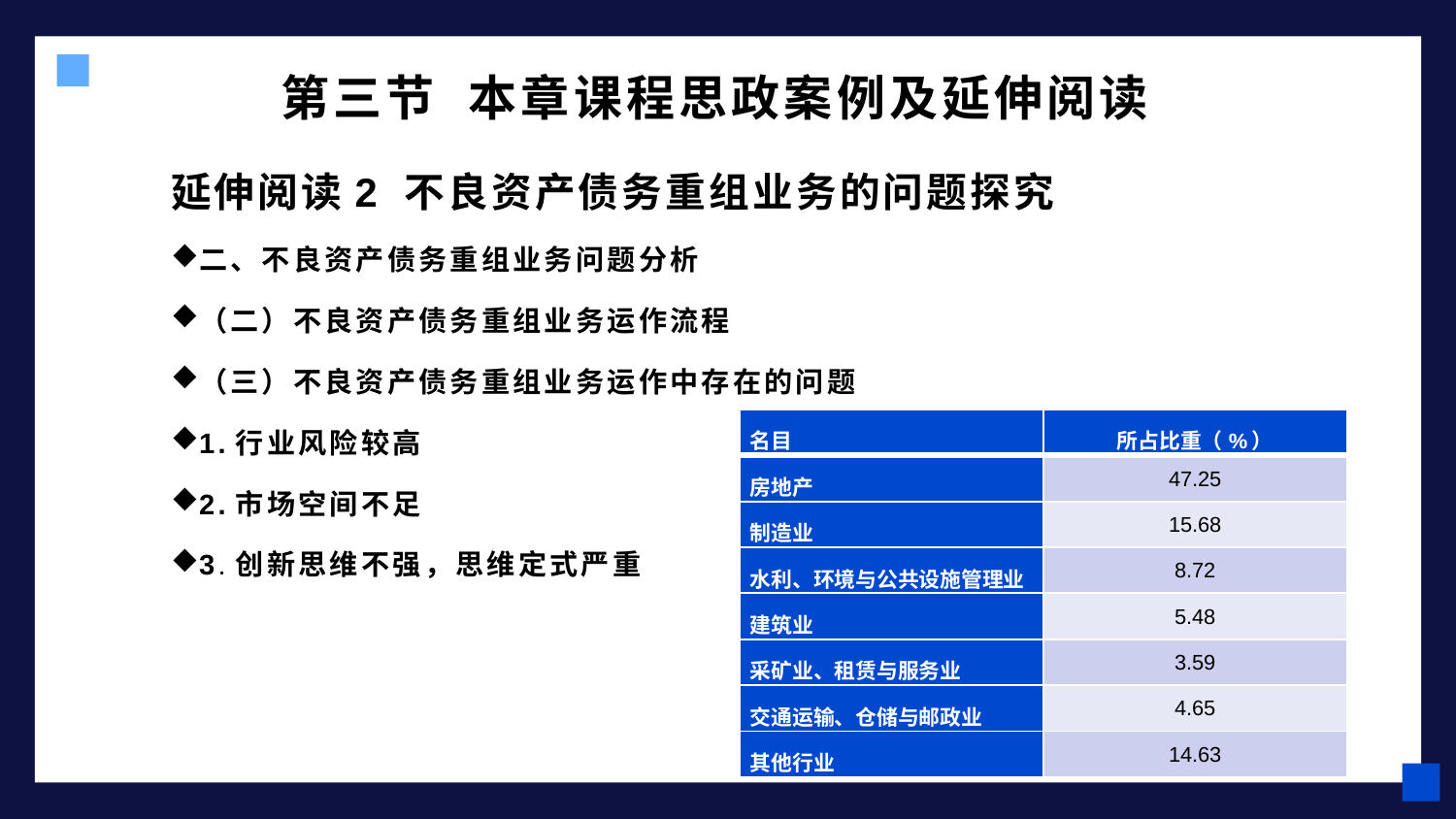

# 第三节  本章课程思政案例及延伸阅读
延伸阅读2 不良资产债务重组业务的问题探究
二、不良资产债务重组业务问题分析
（二）不良资产债务重组业务运作流程
（三）不良资产债务重组业务运作中存在的问题
1.行业风险较高
2.市场空间不足
3.创新思维不强，思维定式严重

| 名目 | 所占比重（%） |
| --- | --- |
| 房地产 | 47.25 |
| 制造业 | 15.68 |
| 水利、环境与公共设施管理业 | 8.72 |
| 建筑业 | 5.48 |
| 采矿业、租赁与服务业 | 3.59 |
| 交通运输、仓储与邮政业 | 4.65 |
| 其他行业 | 14.63 |